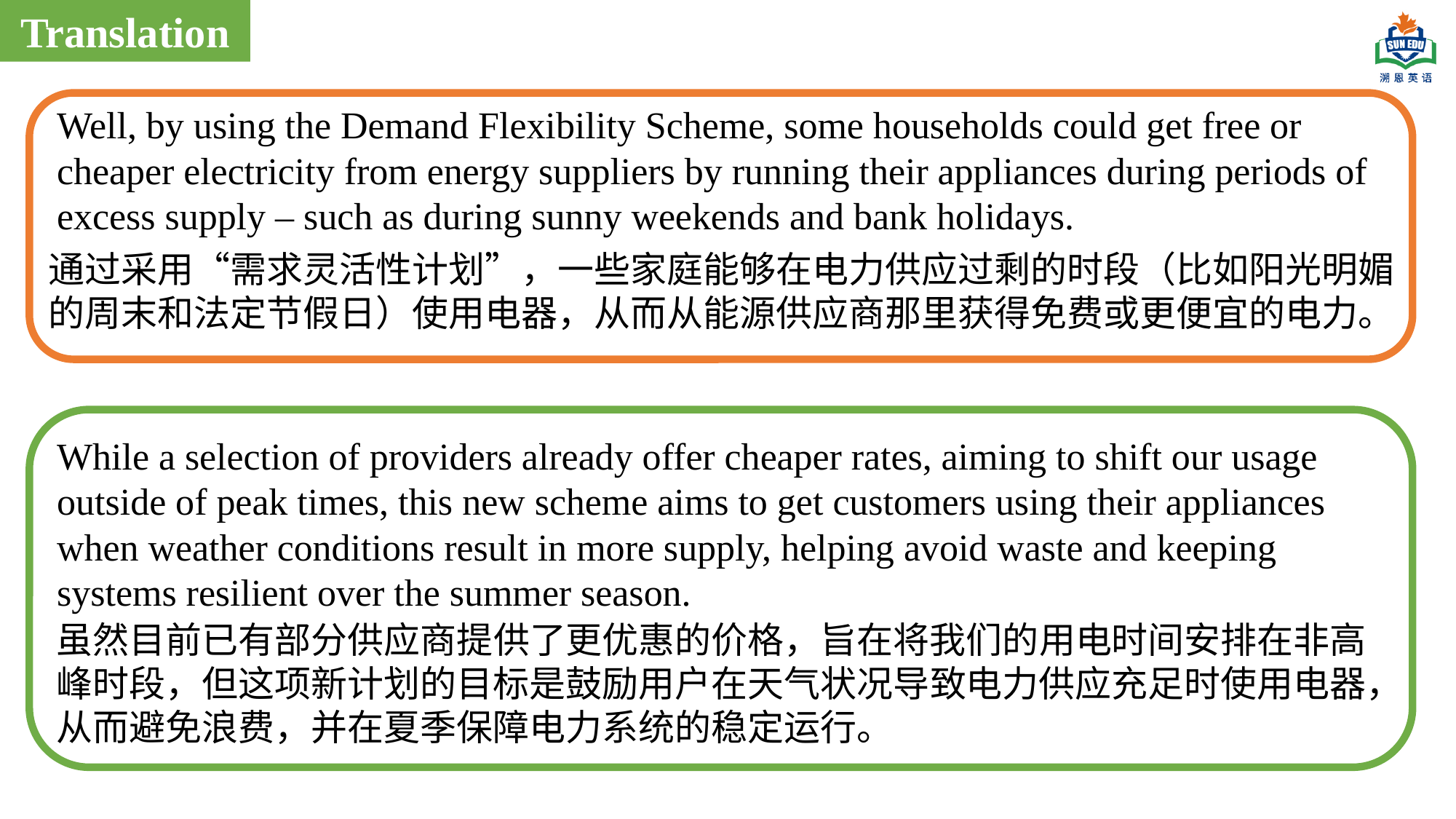

Translation

Well, by using the Demand Flexibility Scheme, some households could get free or cheaper electricity from energy suppliers by running their appliances during periods of excess supply – such as during sunny weekends and bank holidays.
通过采用“需求灵活性计划”，一些家庭能够在电力供应过剩的时段（比如阳光明媚的周末和法定节假日）使用电器，从而从能源供应商那里获得免费或更便宜的电力。

While a selection of providers already offer cheaper rates, aiming to shift our usage outside of peak times, this new scheme aims to get customers using their appliances when weather conditions result in more supply, helping avoid waste and keeping systems resilient over the summer season.

虽然目前已有部分供应商提供了更优惠的价格，旨在将我们的用电时间安排在非高峰时段，但这项新计划的目标是鼓励用户在天气状况导致电力供应充足时使用电器，从而避免浪费，并在夏季保障电力系统的稳定运行。